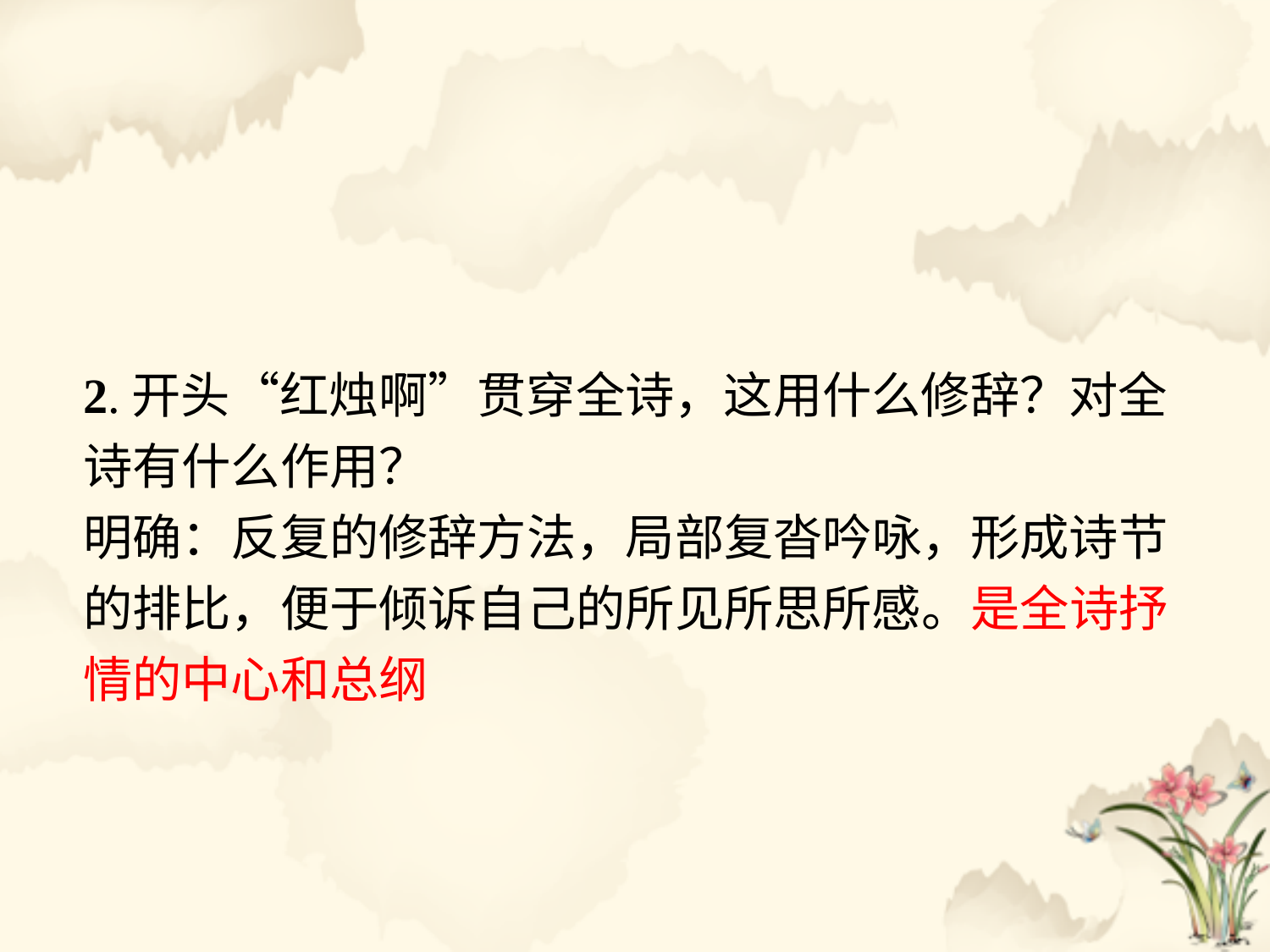

2.开头“红烛啊”贯穿全诗，这用什么修辞？对全诗有什么作用？
明确：反复的修辞方法，局部复沓吟咏，形成诗节的排比，便于倾诉自己的所见所思所感。是全诗抒情的中心和总纲